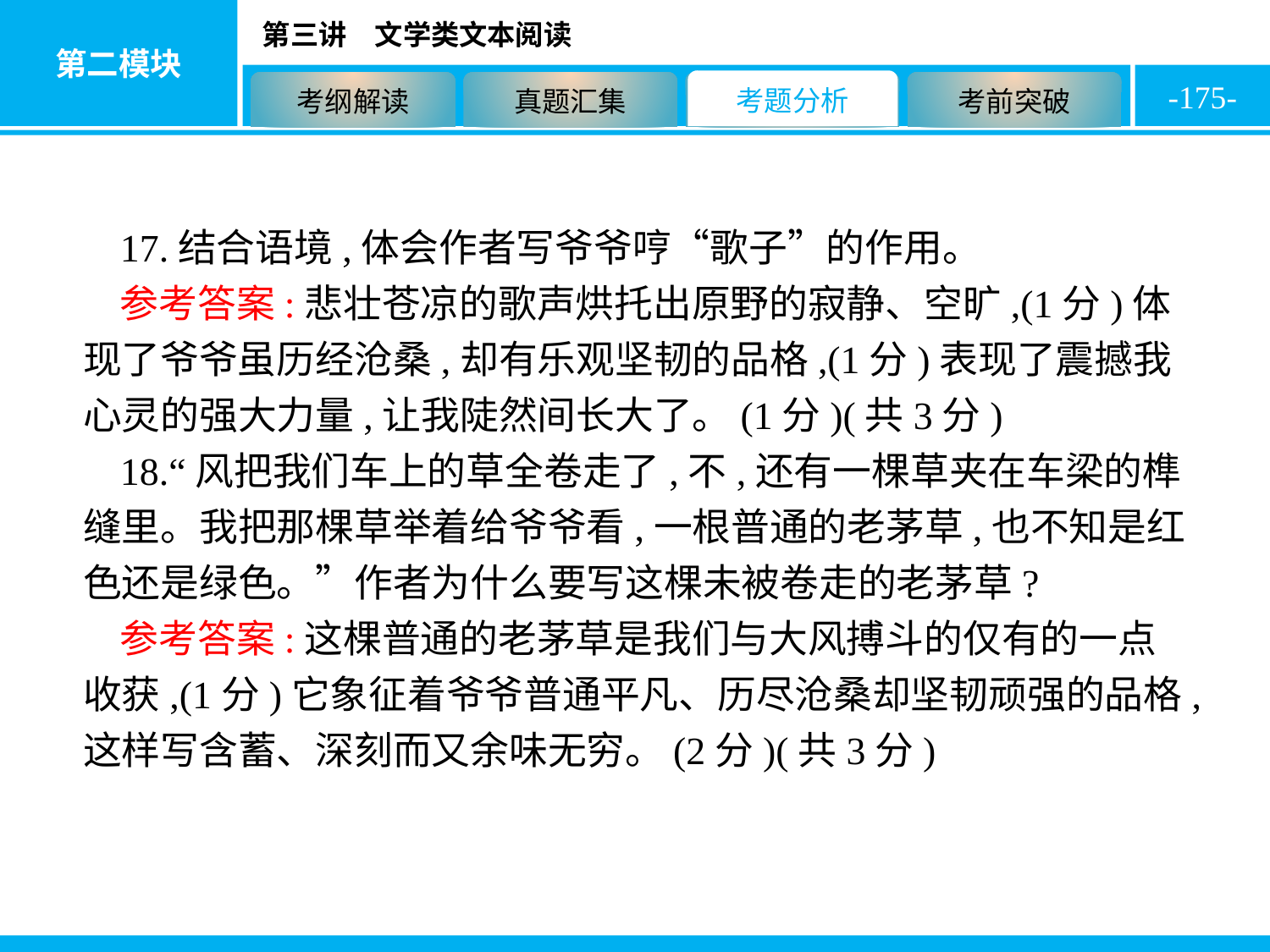

-175-
17.结合语境,体会作者写爷爷哼“歌子”的作用。
参考答案:悲壮苍凉的歌声烘托出原野的寂静、空旷,(1分)体现了爷爷虽历经沧桑,却有乐观坚韧的品格,(1分)表现了震撼我心灵的强大力量,让我陡然间长大了。(1分)(共3分)
18.“风把我们车上的草全卷走了,不,还有一棵草夹在车梁的榫缝里。我把那棵草举着给爷爷看,一根普通的老茅草,也不知是红色还是绿色。”作者为什么要写这棵未被卷走的老茅草?
参考答案:这棵普通的老茅草是我们与大风搏斗的仅有的一点收获,(1分)它象征着爷爷普通平凡、历尽沧桑却坚韧顽强的品格,这样写含蓄、深刻而又余味无穷。(2分)(共3分)